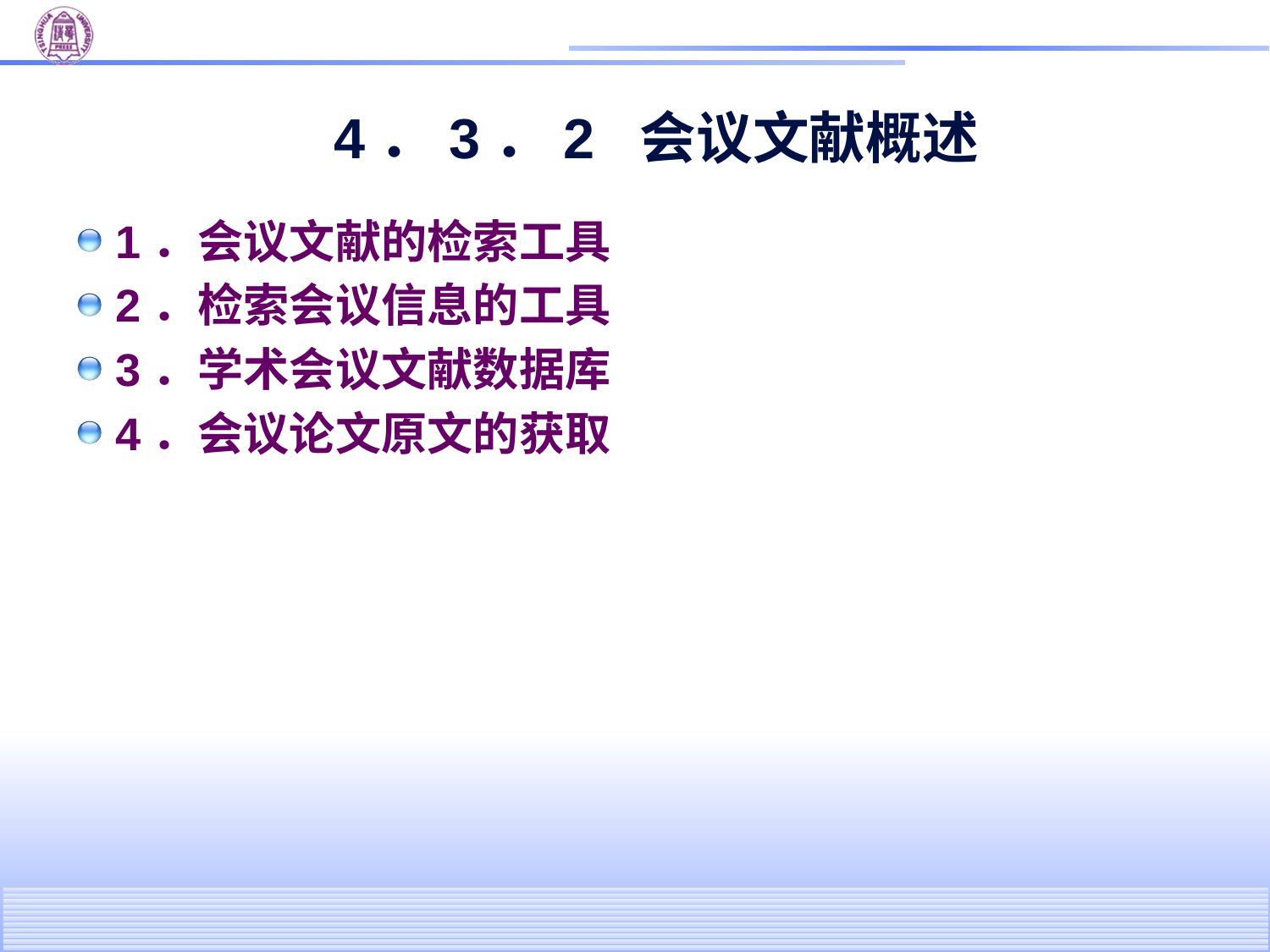

# 4．3．2  会议文献概述
1．会议文献的检索工具
2．检索会议信息的工具
3．学术会议文献数据库
4．会议论文原文的获取